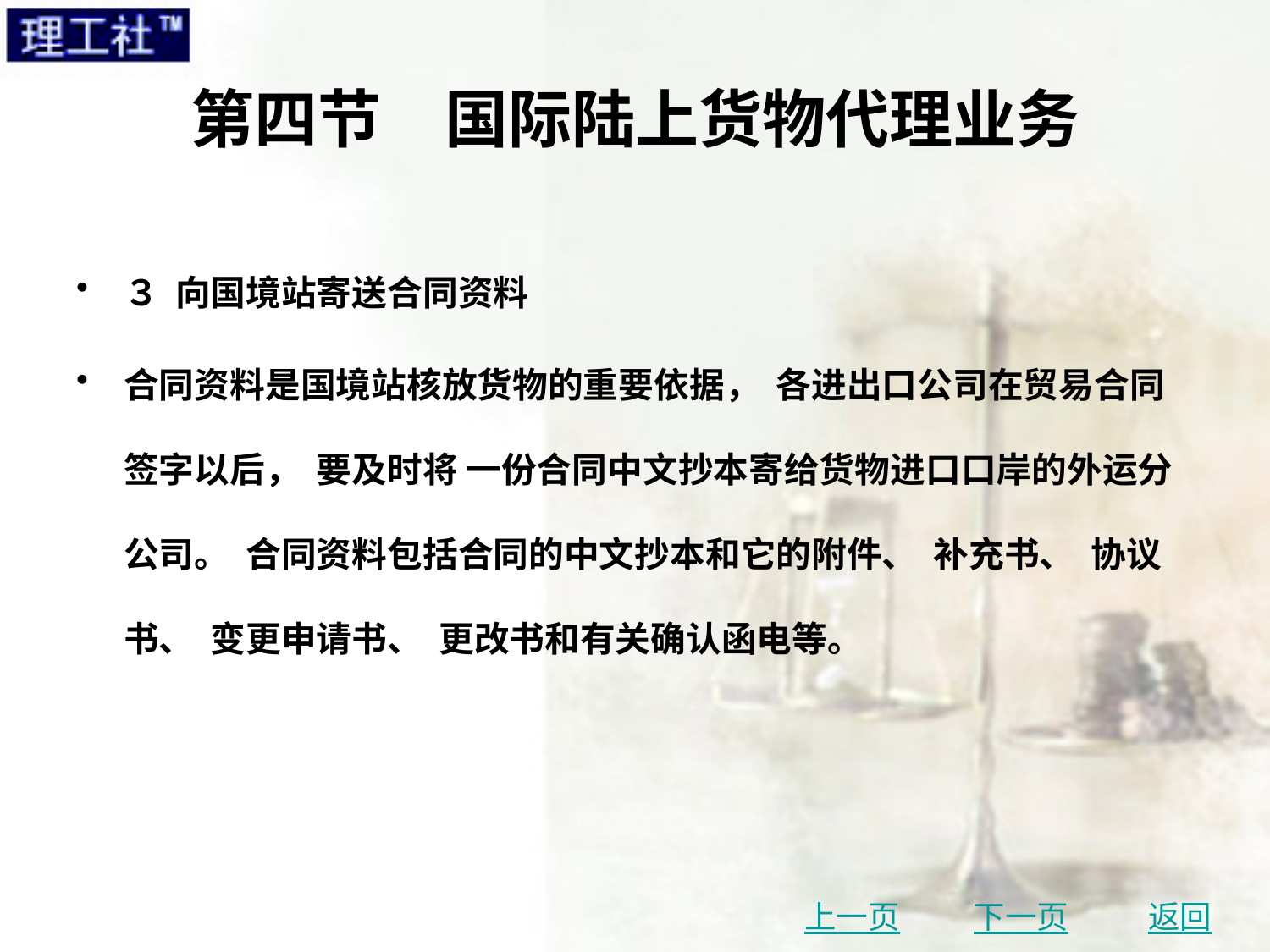

# 第四节　国际陆上货物代理业务
３  向国境站寄送合同资料
合同资料是国境站核放货物的重要依据，  各进出口公司在贸易合同签字以后，  要及时将 一份合同中文抄本寄给货物进口口岸的外运分公司。  合同资料包括合同的中文抄本和它的附件、  补充书、  协议书、  变更申请书、  更改书和有关确认函电等。

上一页
下一页
返回